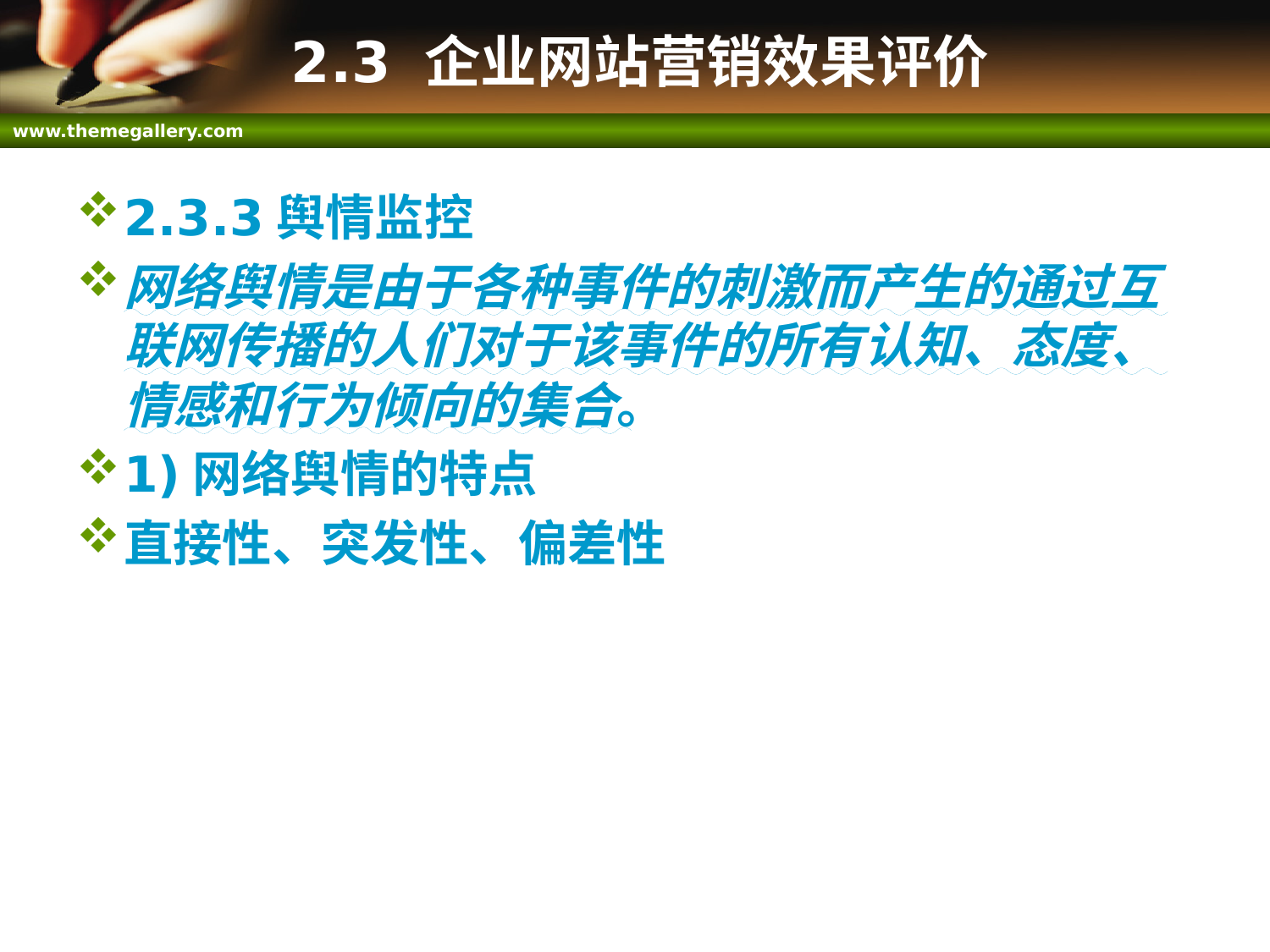

# 2.3 企业网站营销效果评价
2.3.3舆情监控
网络舆情是由于各种事件的刺激而产生的通过互联网传播的人们对于该事件的所有认知、态度、情感和行为倾向的集合。
1)网络舆情的特点
直接性、突发性、偏差性